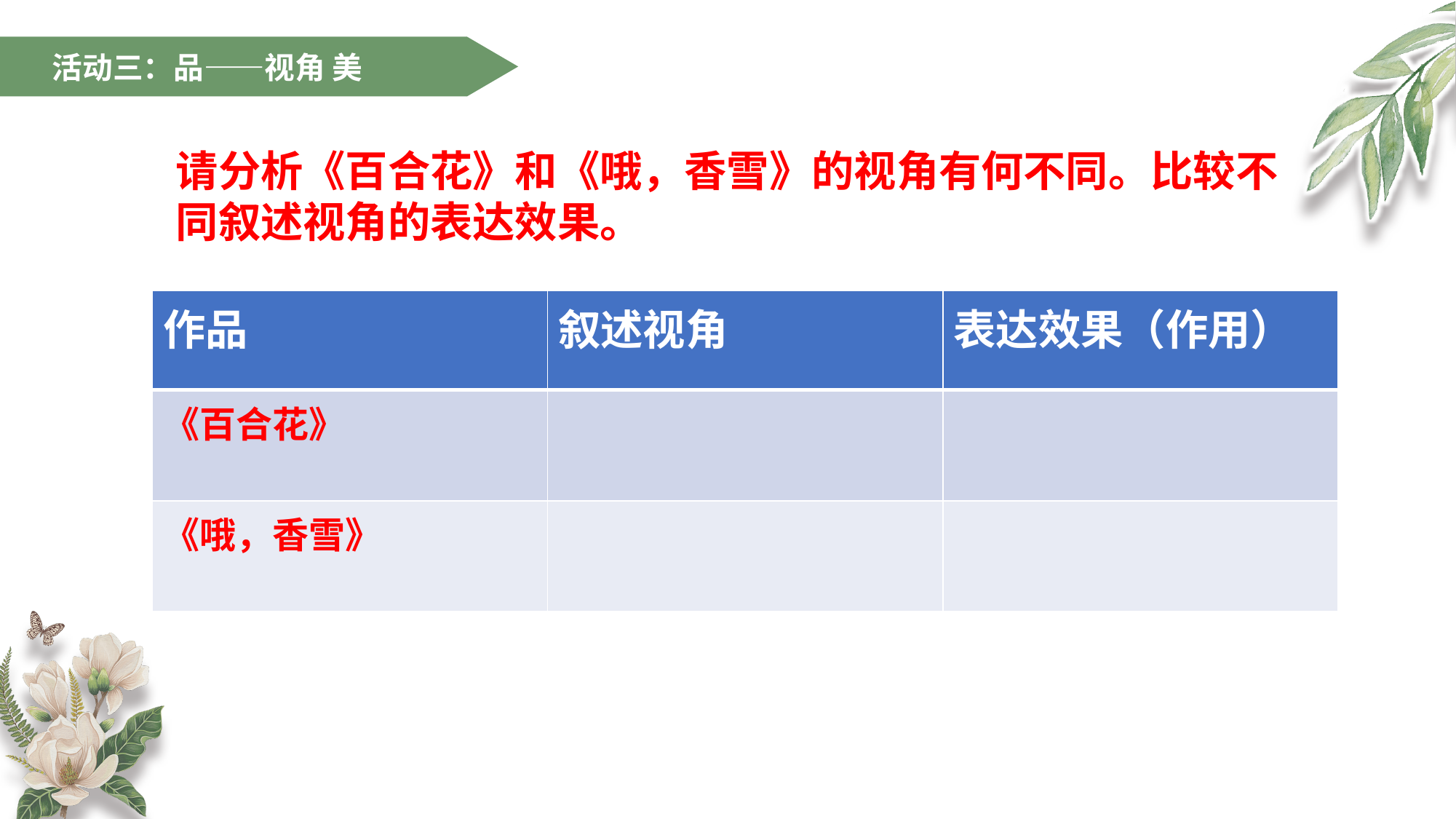

活动三：品——视角 美

请分析《百合花》和《哦，香雪》的视角有何不同。比较不同叙述视角的表达效果。
| 作品 | 叙述视角 | 表达效果（作用） |
| --- | --- | --- |
| 《百合花》 |  |  |
| 《哦，香雪》 |  |  |